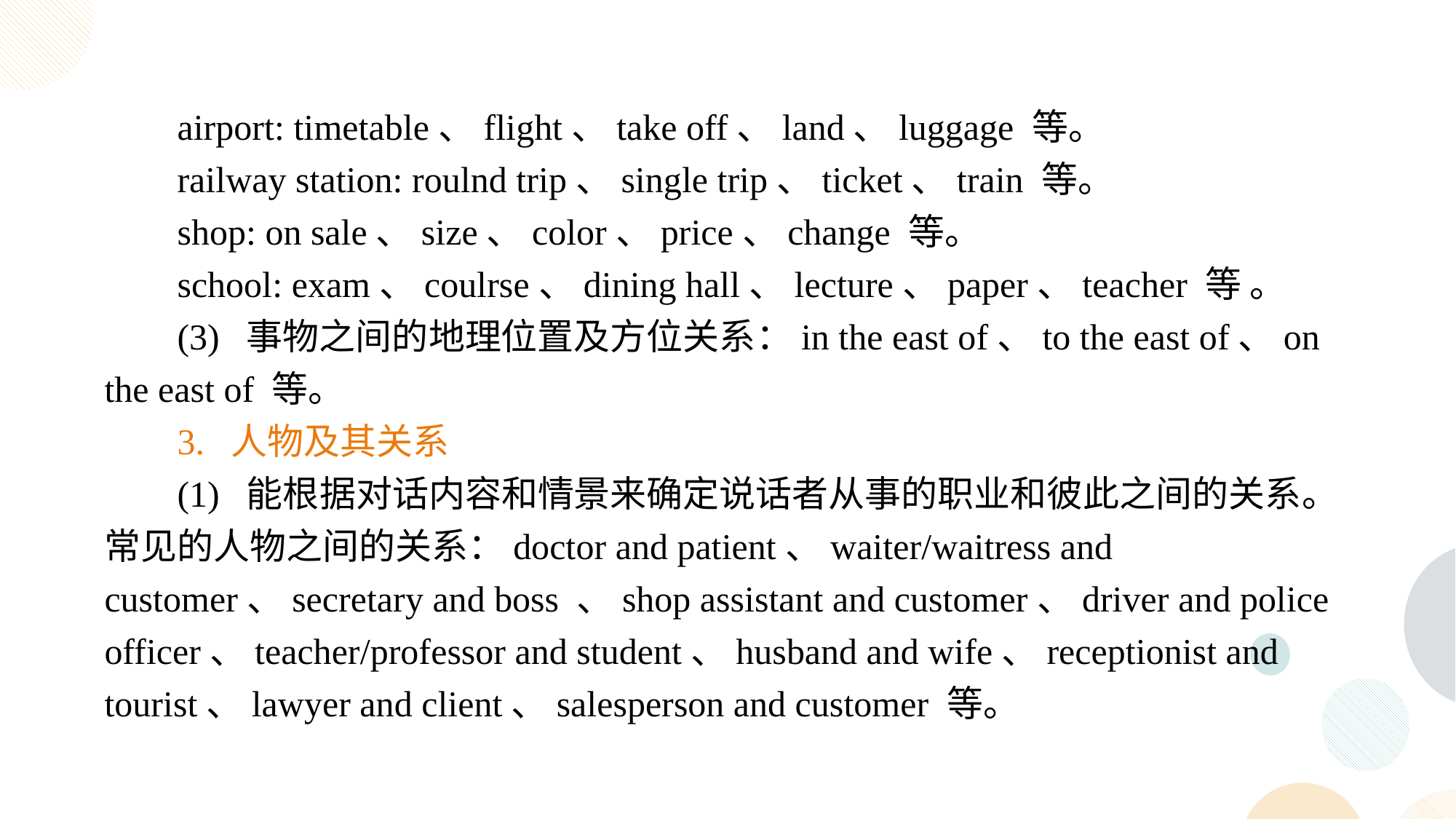

airport: timetable、flight、take off、land、luggage 等。
railway station: roulnd trip、single trip、ticket、train 等。
shop: on sale、size、color、price、change 等。
school: exam、coulrse、dining hall、lecture、paper、teacher 等 。
(3)  事物之间的地理位置及方位关系：in the east of、to the east of、on the east of 等。
3.  人物及其关系
(1)  能根据对话内容和情景来确定说话者从事的职业和彼此之间的关系。常见的人物之间的关系：doctor and patient、waiter/waitress and customer、secretary and boss 、shop assistant and customer、driver and police officer、teacher/professor and student、husband and wife、receptionist and tourist、lawyer and client、salesperson and customer 等。